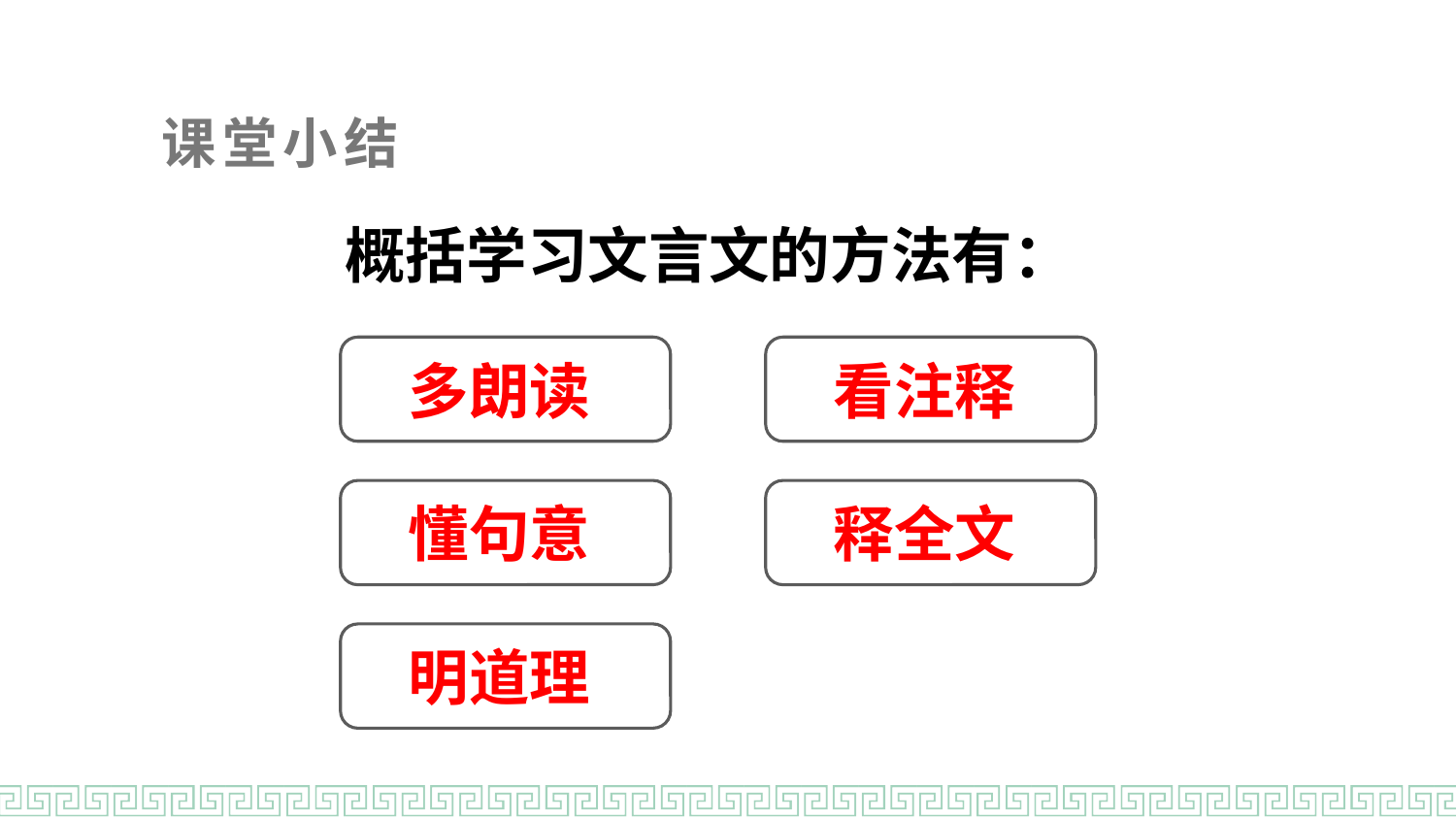

课堂小结
概括学习文言文的方法有：

多朗读
看注释

懂句意
释全文

明道理